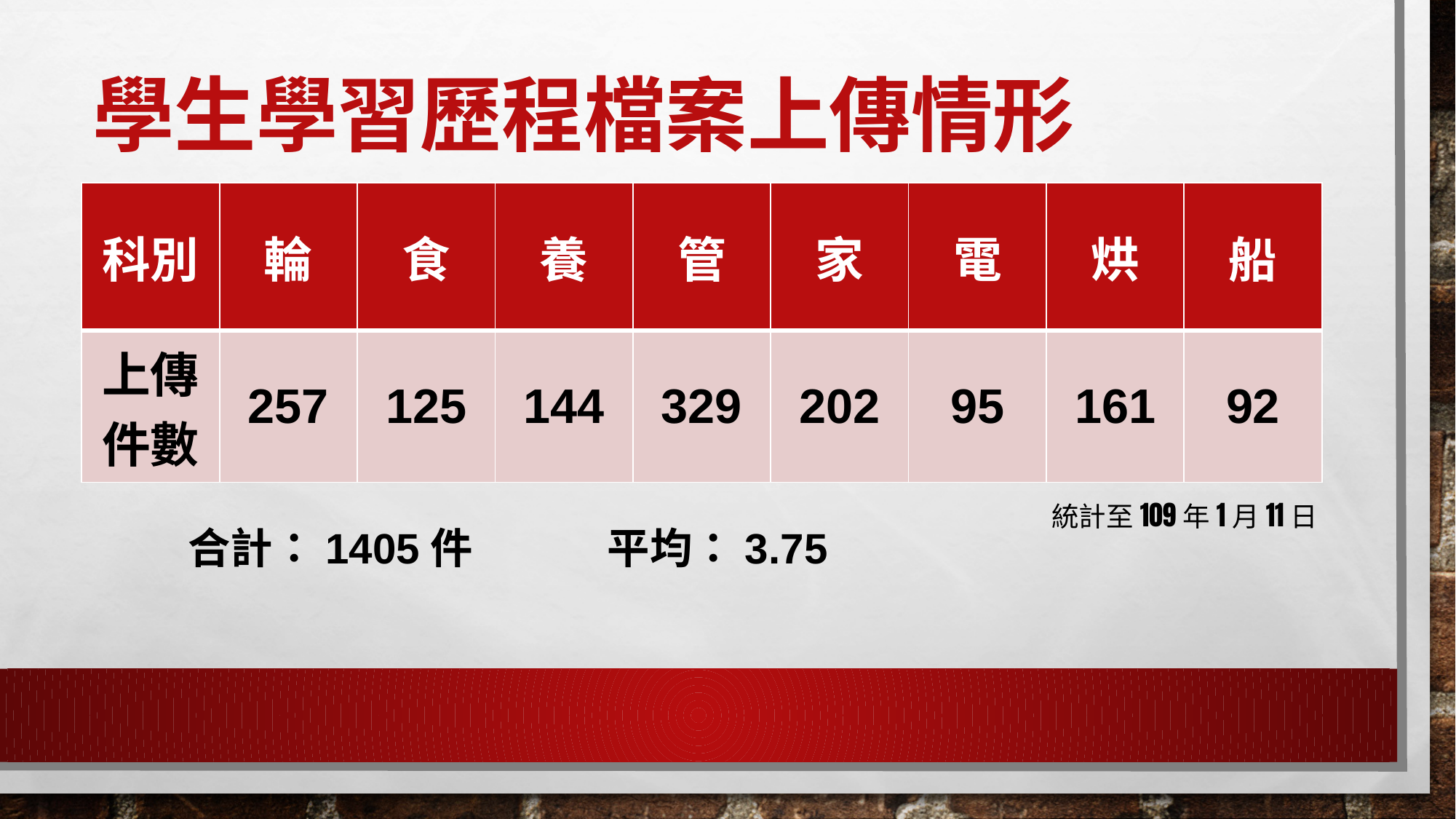

# 學生學習歷程檔案上傳情形
| 科別 | 輪 | 食 | 養 | 管 | 家 | 電 | 烘 | 船 |
| --- | --- | --- | --- | --- | --- | --- | --- | --- |
| 上傳件數 | 257 | 125 | 144 | 329 | 202 | 95 | 161 | 92 |
統計至109年1月11日
合計：1405件              平均：3.75